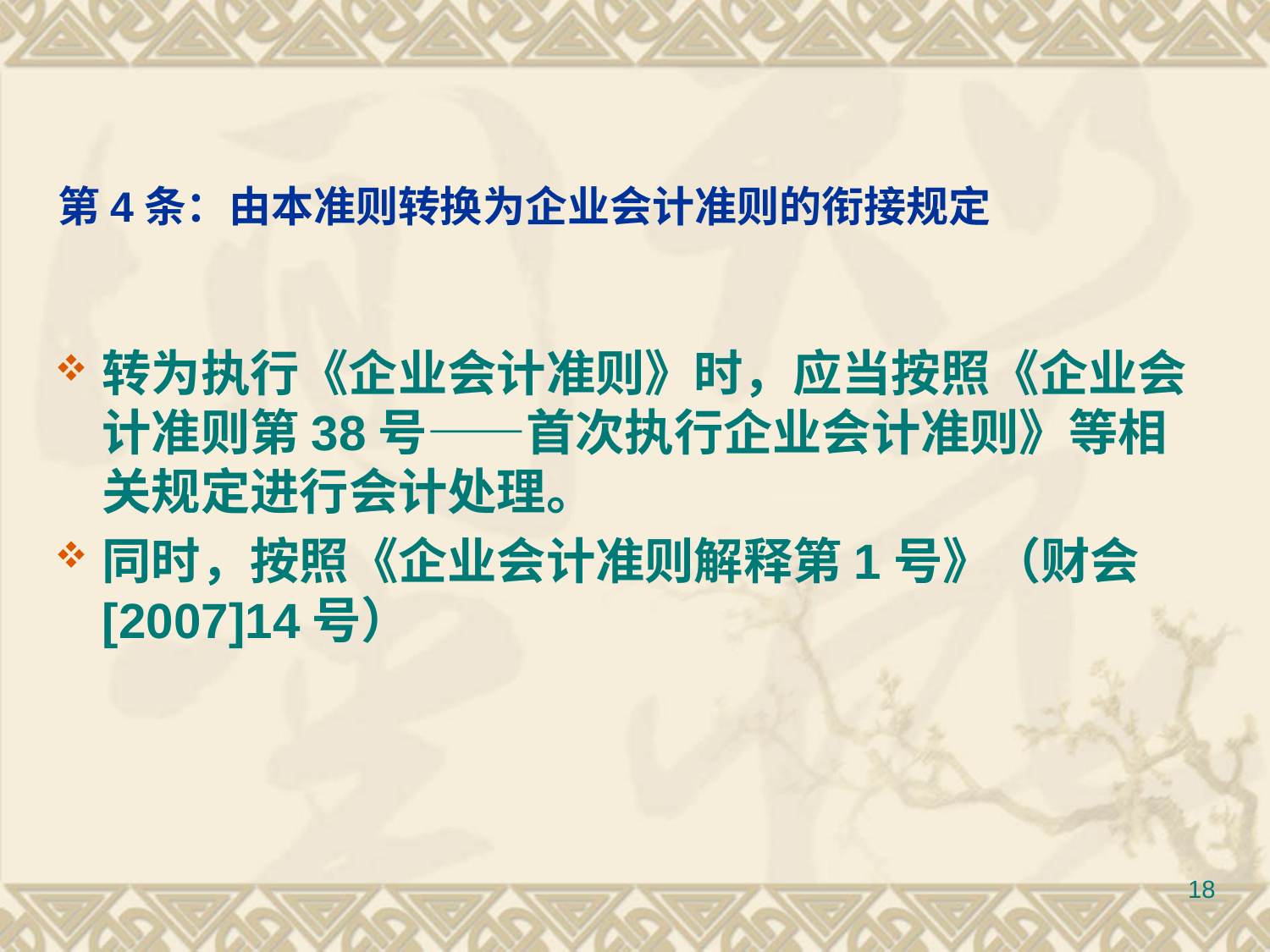

# 第4条：由本准则转换为企业会计准则的衔接规定
转为执行《企业会计准则》时，应当按照《企业会计准则第38号——首次执行企业会计准则》等相关规定进行会计处理。
同时，按照《企业会计准则解释第1号》（财会[2007]14号）
18